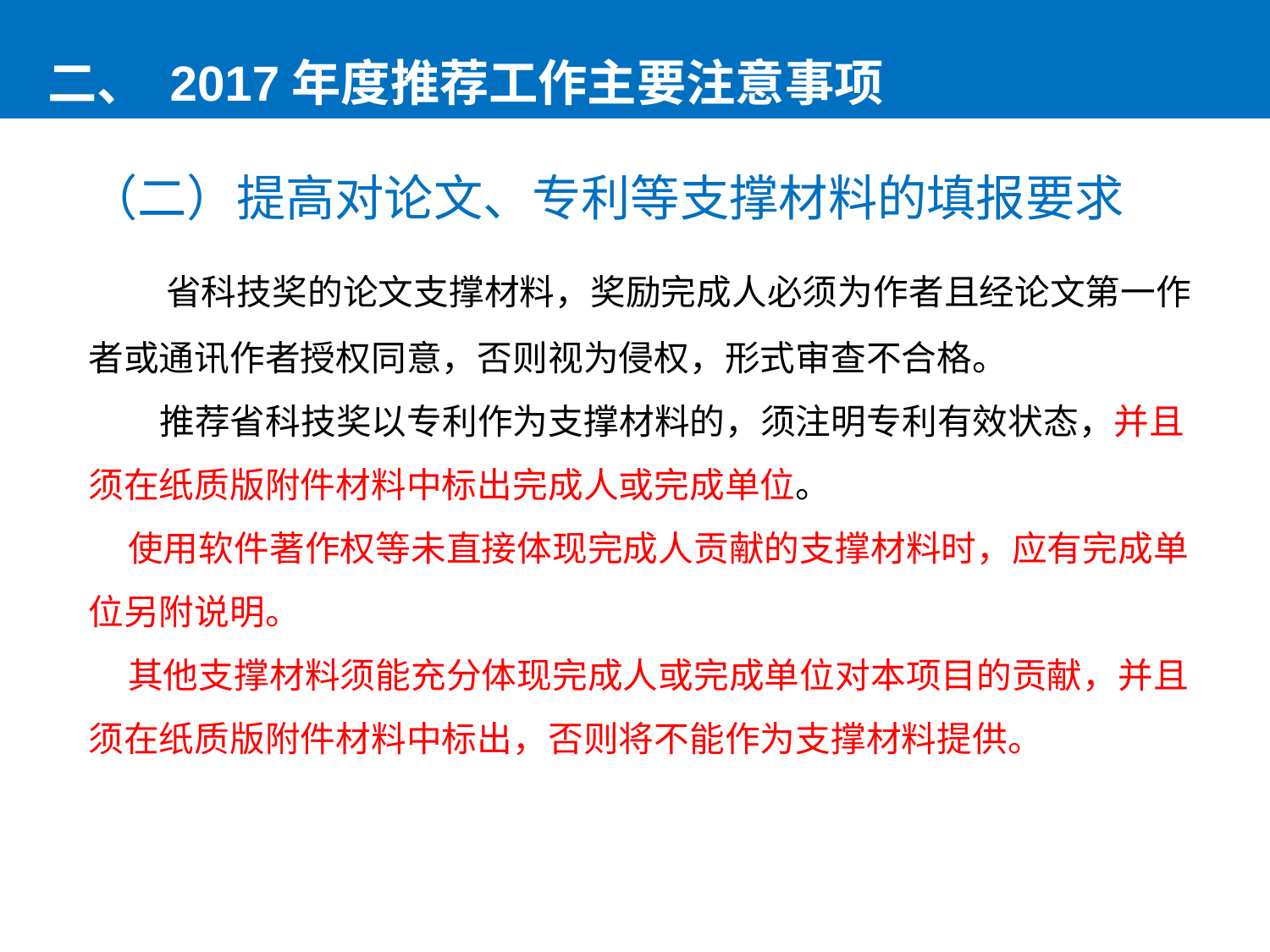

二、 2017年度推荐工作主要注意事项

（二）提高对论文、专利等支撑材料的填报要求
      省科技奖的论文支撑材料，奖励完成人必须为作者且经论文第一作者或通讯作者授权同意，否则视为侵权，形式审查不合格。
        推荐省科技奖以专利作为支撑材料的，须注明专利有效状态，并且须在纸质版附件材料中标出完成人或完成单位。
    使用软件著作权等未直接体现完成人贡献的支撑材料时，应有完成单位另附说明。
    其他支撑材料须能充分体现完成人或完成单位对本项目的贡献，并且须在纸质版附件材料中标出，否则将不能作为支撑材料提供。